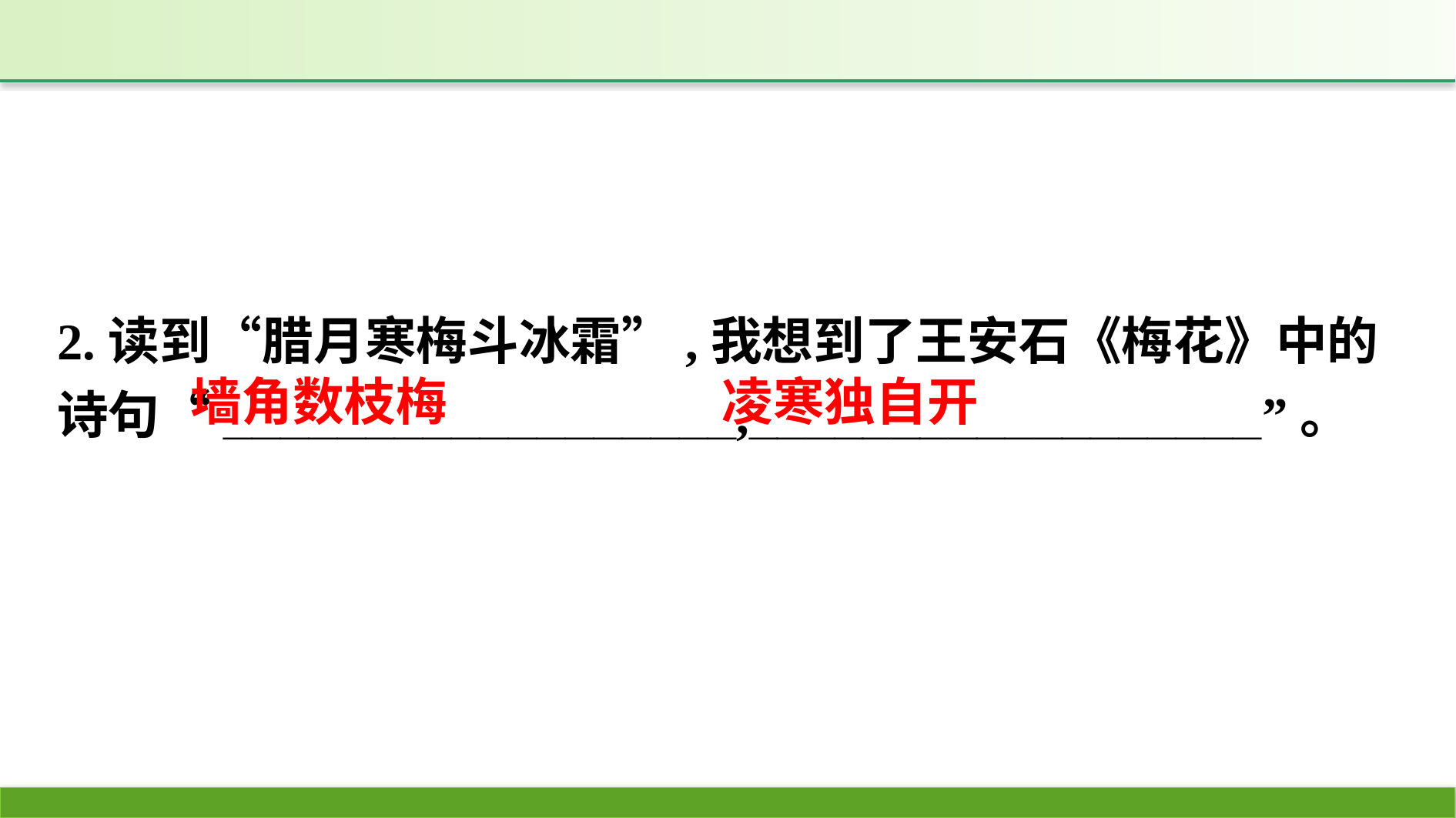

2.读到“腊月寒梅斗冰霜”,我想到了王安石《梅花》中的诗句“__________________,__________________”。
墙角数枝梅　                   凌寒独自开